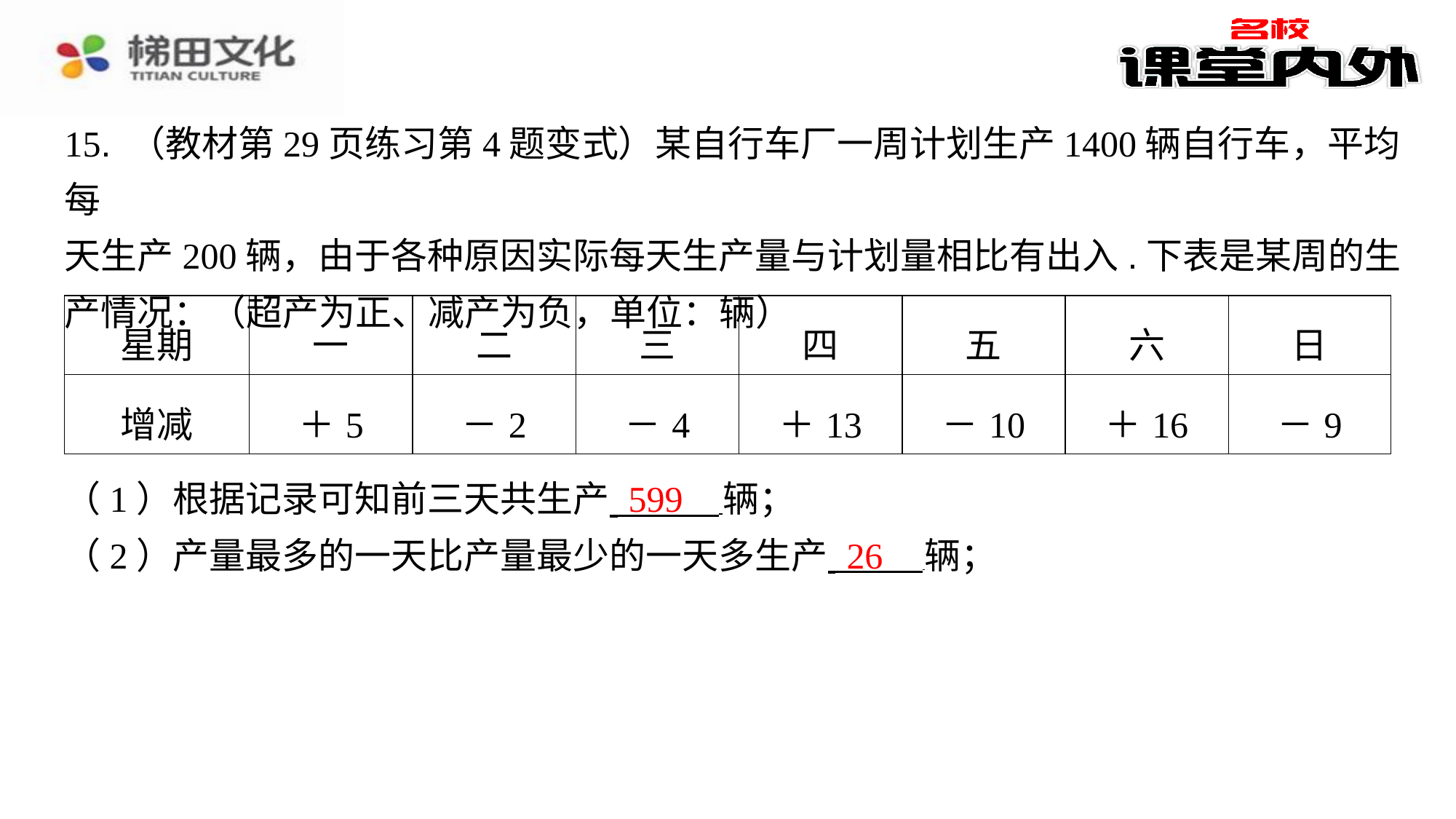

15. （教材第29页练习第4题变式）某自行车厂一周计划生产1400辆自行车，平均每
天生产200辆，由于各种原因实际每天生产量与计划量相比有出入.下表是某周的生
产情况：（超产为正、减产为负，单位：辆）
| 星期 | 一 | 二 | 三 | 四 | 五 | 六 | 日 |
| --- | --- | --- | --- | --- | --- | --- | --- |
| 增减 | ＋5 | －2 | －4 | ＋13 | －10 | ＋16 | －9 |
599
（1）根据记录可知前三天共生产                 辆；
（2）产量最多的一天比产量最少的一天多生产               辆；
26